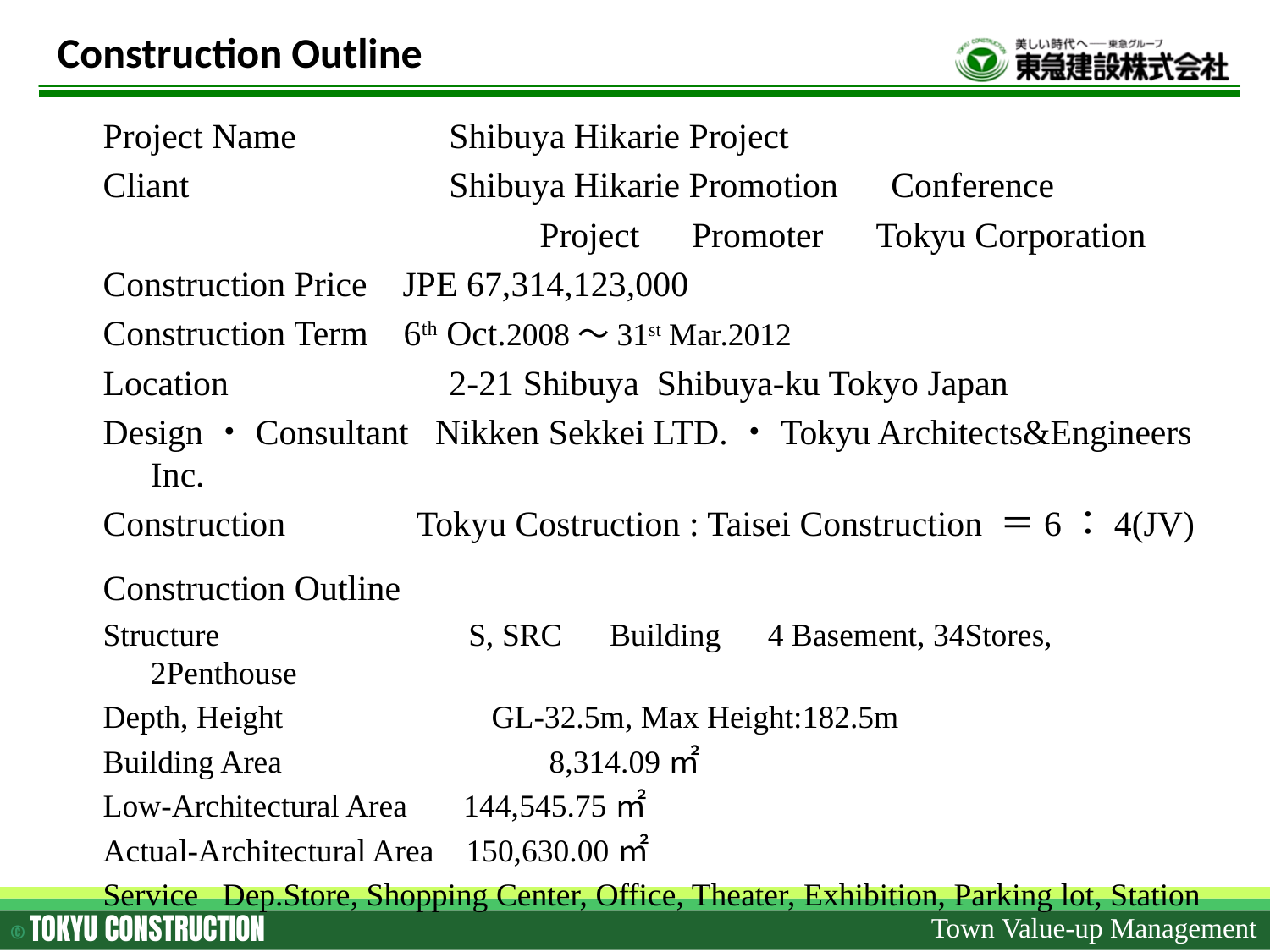

Construction Outline
Project Name	     Shibuya Hikarie Project
Cliant		     Shibuya Hikarie Promotion　Conference
　　　　　　　　　　　     Project　Promoter　Tokyu Corporation
Construction Price    JPE 67,314,123,000
Construction Term    6th Oct.2008～31st Mar.2012
Location		     2-21 Shibuya  Shibuya-ku Tokyo Japan
Design・Consultant   Nikken Sekkei LTD.・Tokyu Architects&Engineers Inc.
Construction　          Tokyu Costruction : Taisei Construction ＝6：4(JV)

Construction Outline
Structure                               S, SRC　Building　4 Basement, 34Stores, 2Penthouse
Depth, Height　　                  GL-32.5m, Max Height:182.5m
Building Area	                  8,314.09㎡
Low-Architectural Area       144,545.75㎡
Actual-Architectural Area    150,630.00㎡
Service   Dep.Store, Shopping Center, Office, Theater, Exhibition, Parking lot, Station